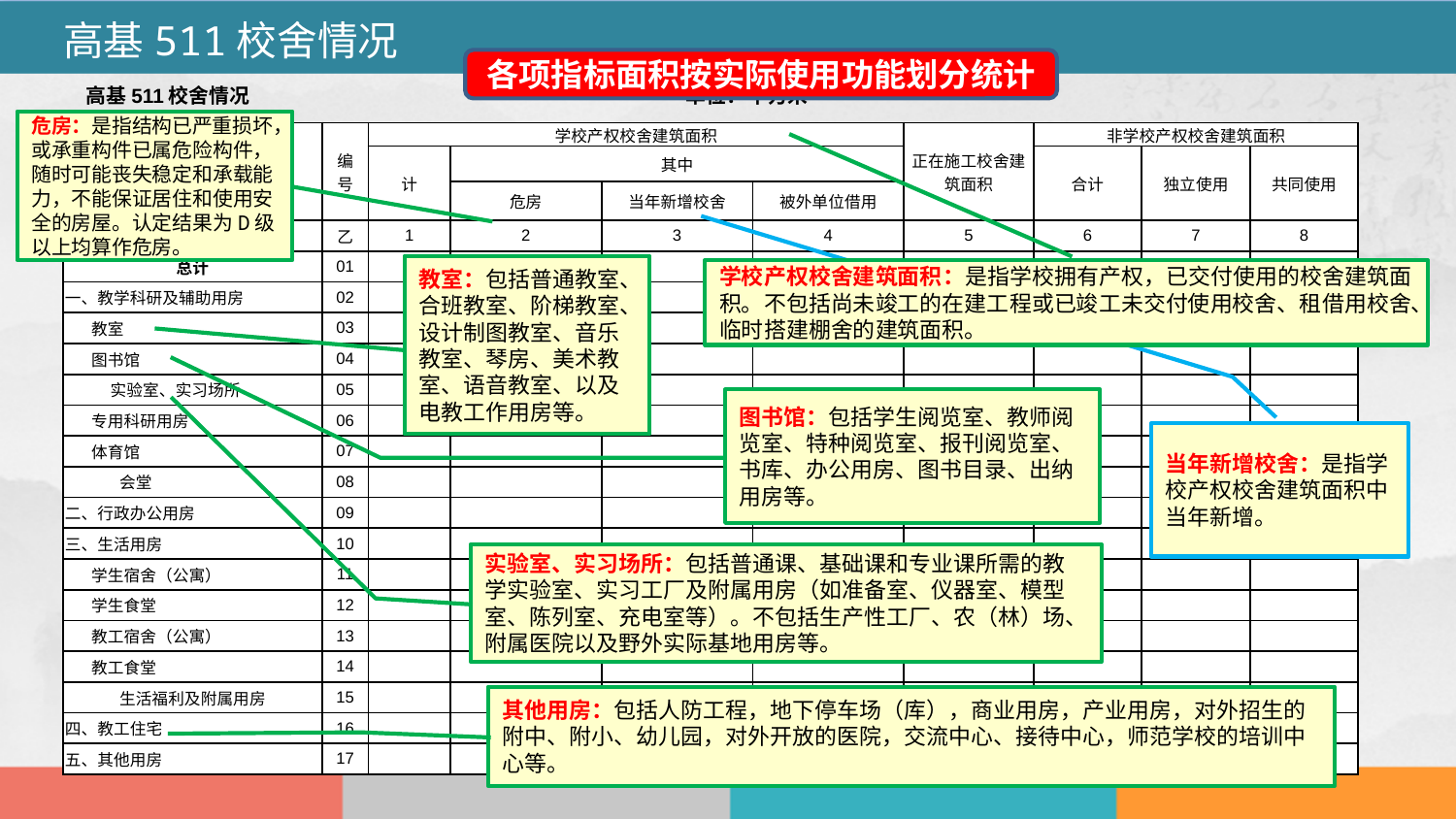

高基511校舍情况
各项指标面积按实际使用功能划分统计
高基511校舍情况                                                                                               单位：平方米
危房：是指结构已严重损坏，或承重构件已属危险构件，随时可能丧失稳定和承载能力，不能保证居住和使用安全的房屋。认定结果为D级以上均算作危房。
|  | 编 号 | 学校产权校舍建筑面积 |  |  |  | 正在施工校舍建筑面积 | 非学校产权校舍建筑面积 |  |  |
| --- | --- | --- | --- | --- | --- | --- | --- | --- | --- |
|  |  | 计 | 其中 |  |  |  | 合计 | 独立使用 | 共同使用 |
|  |  |  | 危房 | 当年新增校舍 | 被外单位借用 |  |  |  |  |
| 甲 | 乙 | 1 | 2 | 3 | 4 | 5 | 6 | 7 | 8 |
| 总计 | 01 |  |  |  |  |  |  |  |  |
| 一、教学科研及辅助用房 | 02 |  |  |  |  |  |  |  |  |
| 教室 | 03 |  |  |  |  |  |  |  |  |
| 图书馆 | 04 |  |  |  |  |  |  |  |  |
| 实验室、实习场所 | 05 |  |  |  |  |  |  |  |  |
| 专用科研用房 | 06 |  |  |  |  |  |  |  |  |
| 体育馆 | 07 |  |  |  |  |  |  |  |  |
| 会堂 | 08 |  |  |  |  |  |  |  |  |
| 二、行政办公用房 | 09 |  |  |  |  |  |  |  |  |
| 三、生活用房 | 10 |  |  |  |  |  |  |  |  |
| 学生宿舍（公寓） | 11 |  |  |  |  |  |  |  |  |
| 学生食堂 | 12 |  |  |  |  |  |  |  |  |
| 教工宿舍（公寓） | 13 |  |  |  |  |  |  |  |  |
| 教工食堂 | 14 |  |  |  |  |  |  |  |  |
| 生活福利及附属用房 | 15 |  |  |  |  |  |  |  |  |
| 四、教工住宅 | 16 |  |  |  |  |  |  |  |  |
| 五、其他用房 | 17 |  |  |  |  |  |  |  |  |
教室：包括普通教室、合班教室、阶梯教室、设计制图教室、音乐教室、琴房、美术教室、语音教室、以及电教工作用房等。
学校产权校舍建筑面积：是指学校拥有产权，已交付使用的校舍建筑面积。不包括尚未竣工的在建工程或已竣工未交付使用校舍、租借用校舍、临时搭建棚舍的建筑面积。
图书馆：包括学生阅览室、教师阅览室、特种阅览室、报刊阅览室、书库、办公用房、图书目录、出纳用房等。
当年新增校舍：是指学校产权校舍建筑面积中当年新增。
实验室、实习场所：包括普通课、基础课和专业课所需的教学实验室、实习工厂及附属用房（如准备室、仪器室、模型室、陈列室、充电室等）。不包括生产性工厂、农（林）场、附属医院以及野外实际基地用房等。
其他用房：包括人防工程，地下停车场（库），商业用房，产业用房，对外招生的附中、附小、幼儿园，对外开放的医院，交流中心、接待中心，师范学校的培训中心等。